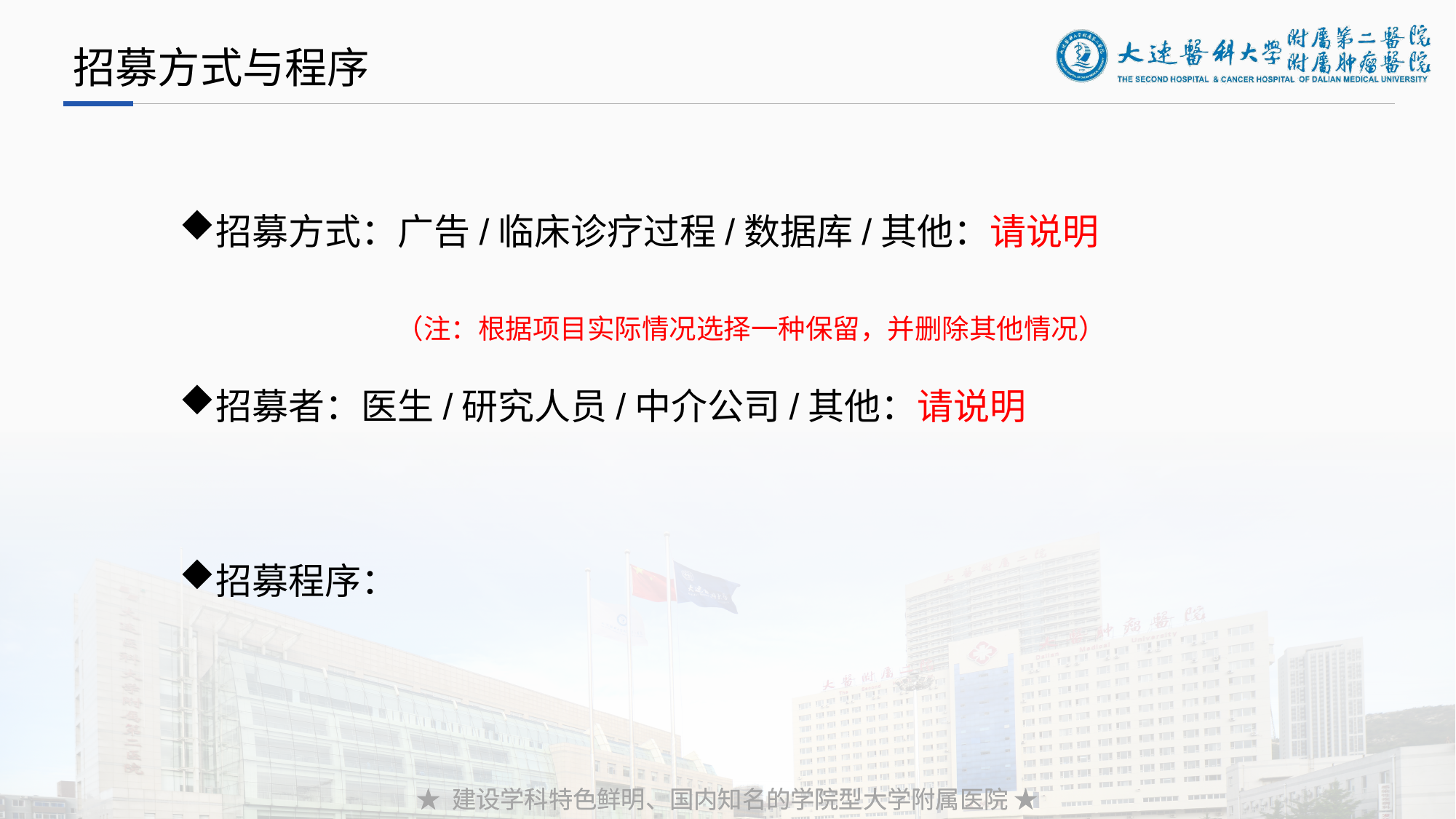

招募方式与程序
招募方式：广告/临床诊疗过程/数据库/其他：请说明

招募者：医生/研究人员/中介公司/其他：请说明

招募程序：
（注：根据项目实际情况选择一种保留，并删除其他情况）

★ 建设学科特色鲜明、国内知名的学院型大学附属医院 ★